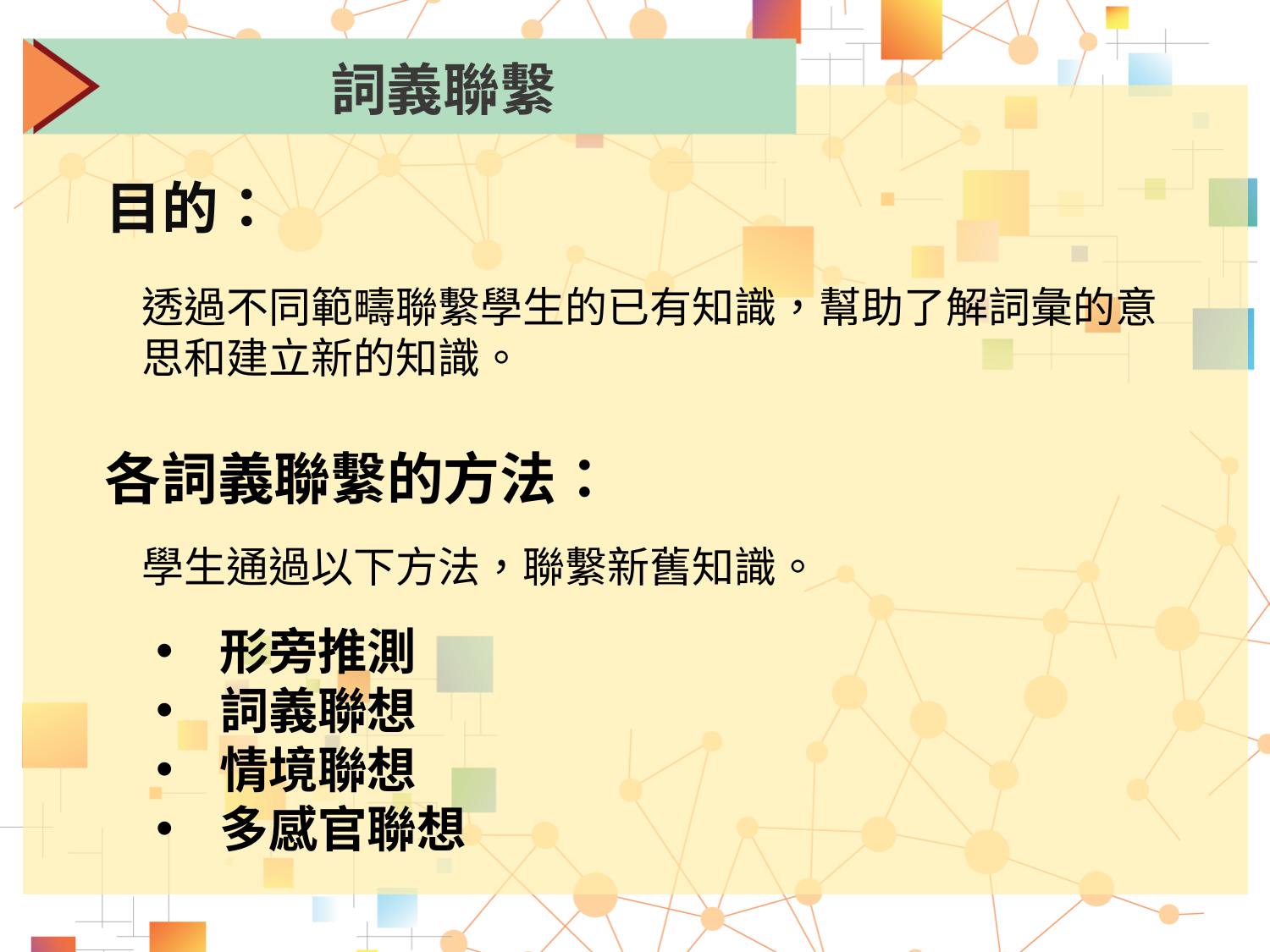

詞義聯繫
目的：
透過不同範疇聯繫學生的已有知識，幫助了解詞彙的意思和建立新的知識。
各詞義聯繫的方法：
學生通過以下方法，聯繫新舊知識。
形旁推測
詞義聯想
情境聯想
多感官聯想